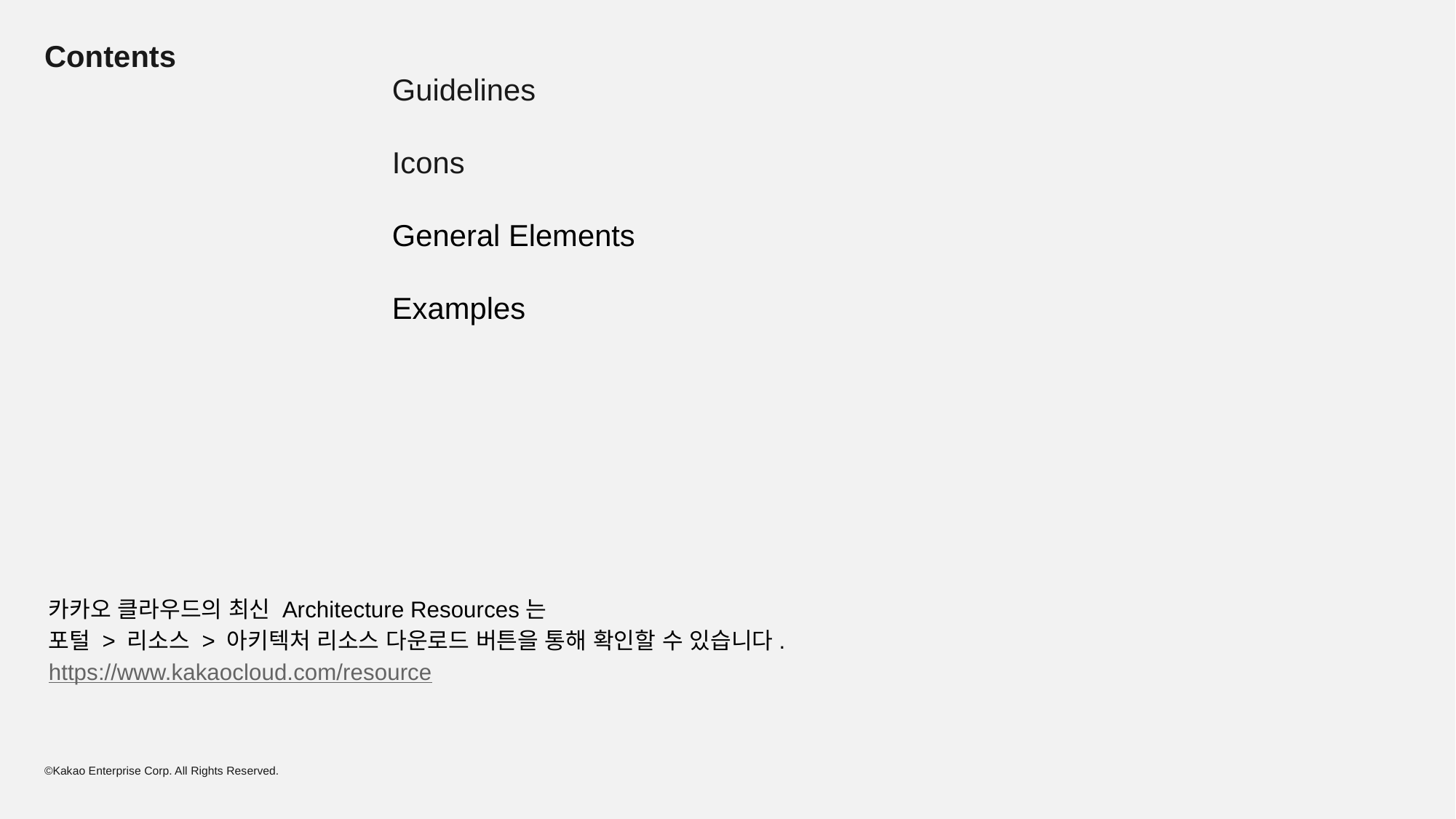

Guidelines
Icons
General Elements
Examples
카카오 클라우드의 최신 Architecture Resources는
포털 > 리소스 > 아키텍처 리소스 다운로드 버튼을 통해 확인할 수 있습니다.
https://www.kakaocloud.com/resource